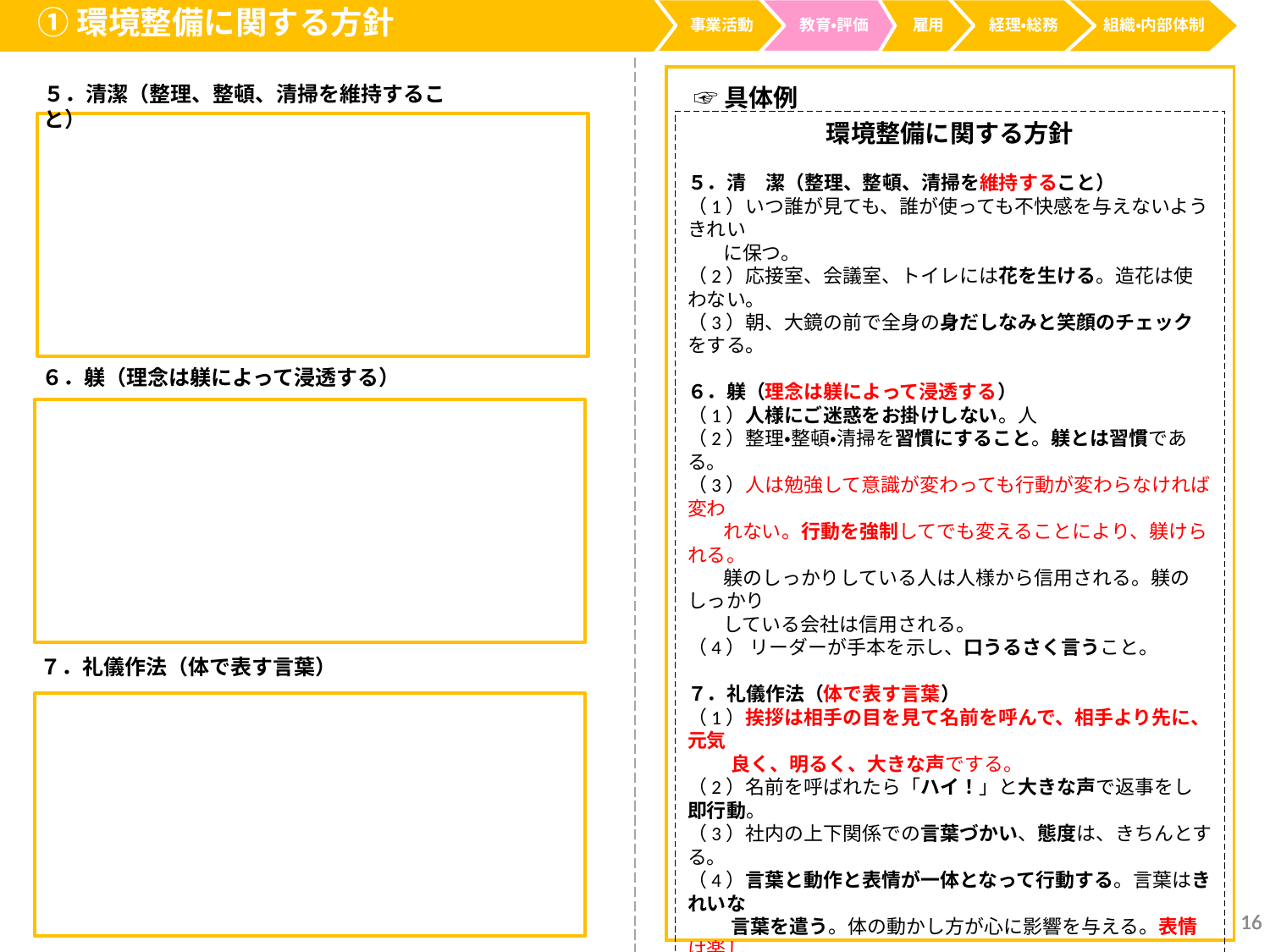

①環境整備に関する方針
事業活動
経理・総務
教育・評価
雇用
組織・内部体制

５．清潔（整理、整頓、清掃を維持すること）
☞具体例
環境整備に関する方針

５．清　潔（整理、整頓、清掃を維持すること）
（1）いつ誰が見ても、誰が使っても不快感を与えないようきれい
       に保つ。
（2）応接室、会議室、トイレには花を生ける。造花は使わない。
（3）朝、大鏡の前で全身の身だしなみと笑顔のチェックをする。

６．躾（理念は躾によって浸透する）
（1）人様にご迷惑をお掛けしない。人
（2）整理・整頓・清掃を習慣にすること。躾とは習慣である。
（3）人は勉強して意識が変わっても行動が変わらなければ変わ
       れない。行動を強制してでも変えることにより、躾けられる。
       躾のしっかりしている人は人様から信用される。躾のしっかり
       している会社は信用される。
（4） リーダーが手本を示し、口うるさく言うこと。

７．礼儀作法（体で表す言葉）
（1）挨拶は相手の目を見て名前を呼んで、相手より先に、元気
　　 良く、明るく、大きな声でする。
（2）名前を呼ばれたら「ハイ！」と大きな声で返事をし即行動。
（3）社内の上下関係での言葉づかい、態度は、きちんとする。
（4）言葉と動作と表情が一体となって行動する。言葉はきれいな
　　 言葉を遣う。体の動かし方が心に影響を与える。表情は楽し
       いから笑顔になるのではなく、笑顔だから楽しくなる。
（5）呼び方はすべて「お客様」。
（6）小さな行いに感謝し、サンクスカードを渡す。
（7）素直に注意を受け止め、自分を変える。
（8）人の話の聞き方
     人が話している時は、必ず相手の目を見て聞く。
 人の話の聞き方（Ⅰ） 	人の話の聞き方（Ⅱ）
 ①自分の価値観で聞かない。 　①うなずきながら聞く。
 ②相手の立場で聞く。 	  ②笑顔で聞く。
 ③話の内容を聞く。　　　　　　　   ③メモをしながら聞く。

６．躾（理念は躾によって浸透する）

７．礼儀作法（体で表す言葉）

16
16
16